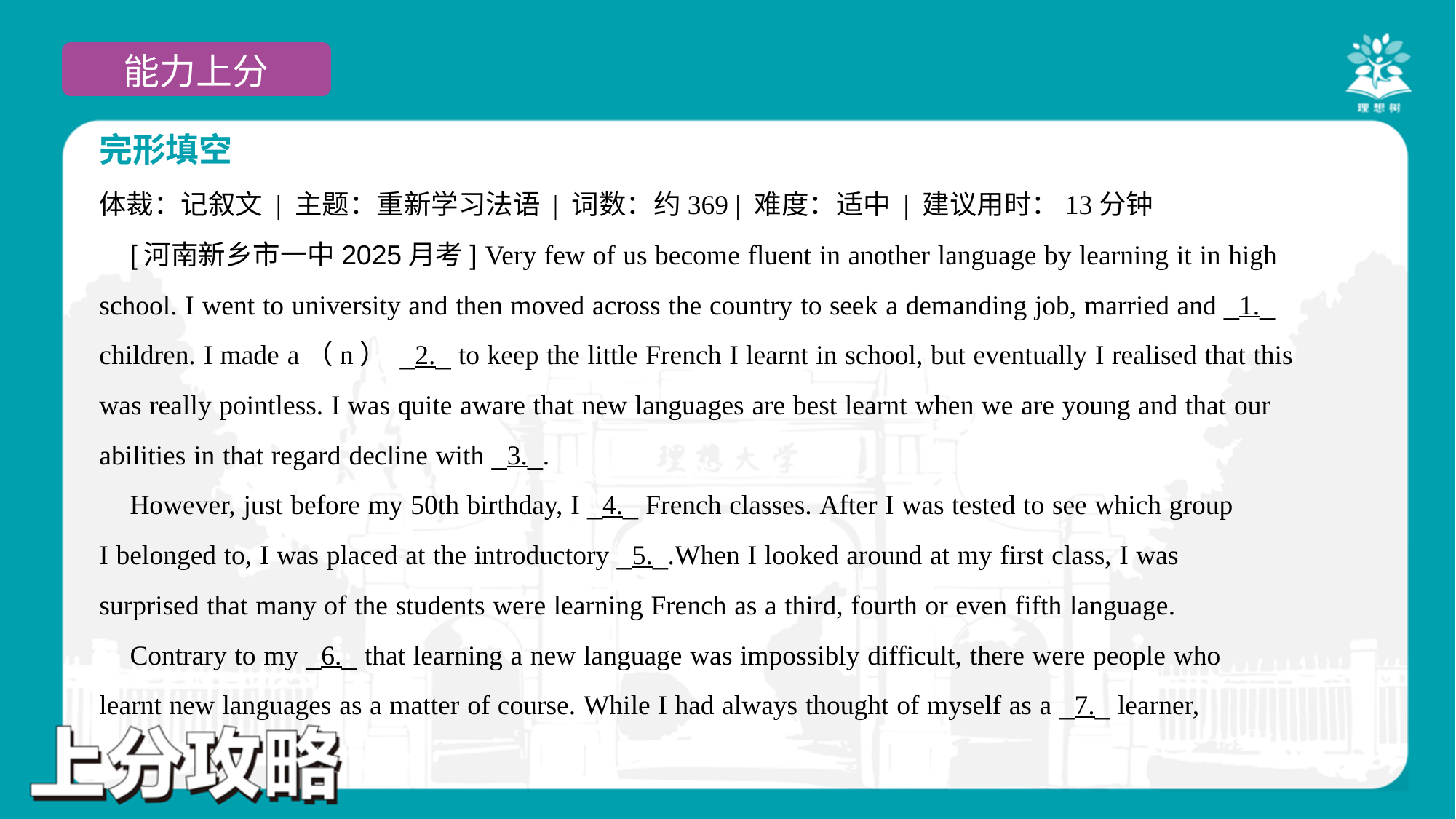

完形填空
体裁：记叙文 | 主题：重新学习法语 | 词数：约369 | 难度：适中 | 建议用时：13分钟
    [河南新乡市一中2025月考] Very few of us become fluent in another language by learning it in high
school. I went to university and then moved across the country to seek a demanding job, married and _1._
children. I made a（n） _2._ to keep the little French I learnt in school, but eventually I realised that this
was really pointless. I was quite aware that new languages are best learnt when we are young and that our
abilities in that regard decline with _3._.
    However, just before my 50th birthday, I _4._ French classes. After I was tested to see which group
I belonged to, I was placed at the introductory _5._.When I looked around at my first class, I was
surprised that many of the students were learning French as a third, fourth or even fifth language.
    Contrary to my _6._ that learning a new language was impossibly difficult, there were people who
learnt new languages as a matter of course. While I had always thought of myself as a _7._ learner,